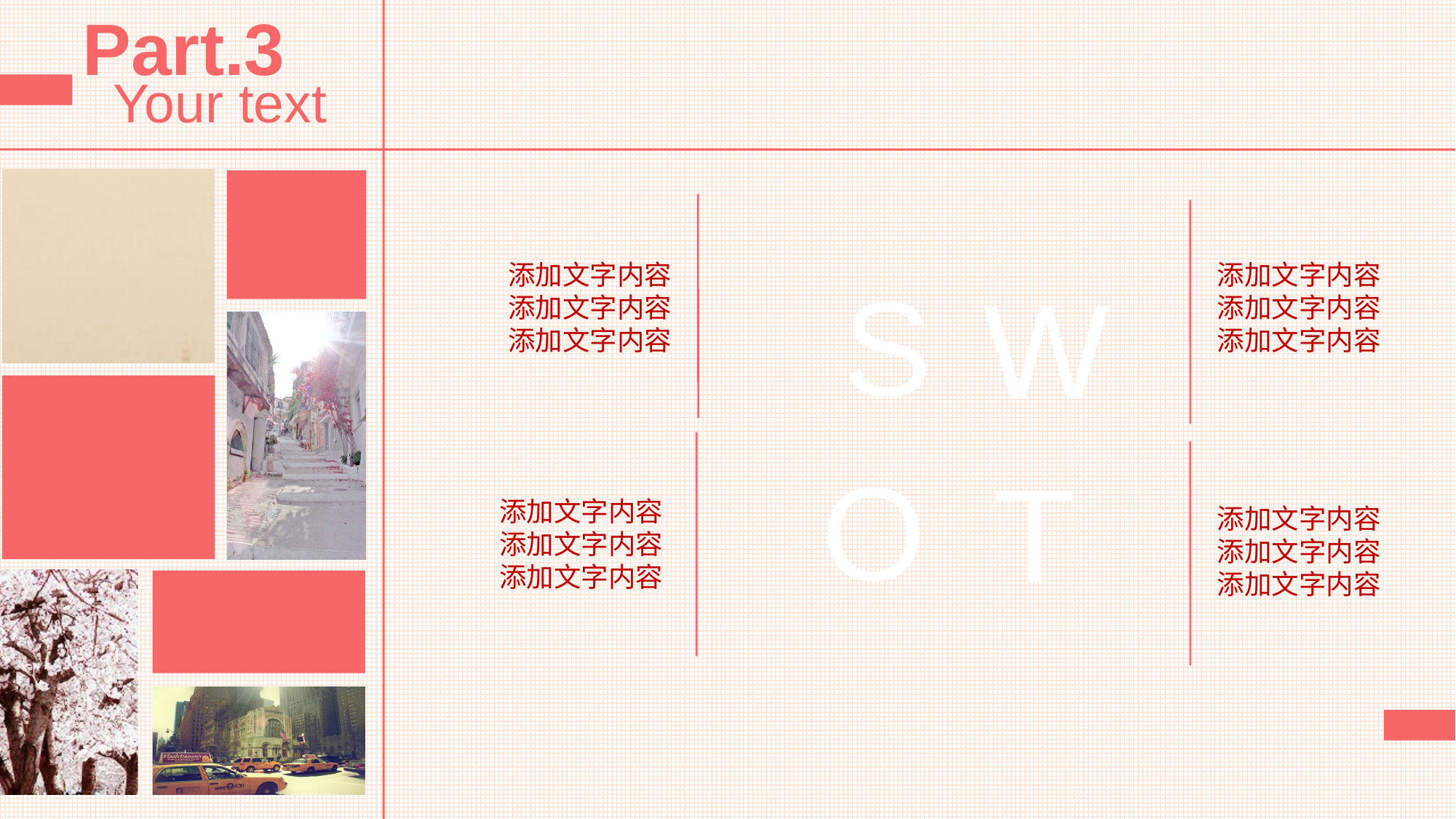

Part.3
Your text

S
W
添加文字内容添加文字内容添加文字内容
添加文字内容添加文字内容添加文字内容

O
T

添加文字内容添加文字内容添加文字内容
添加文字内容添加文字内容添加文字内容